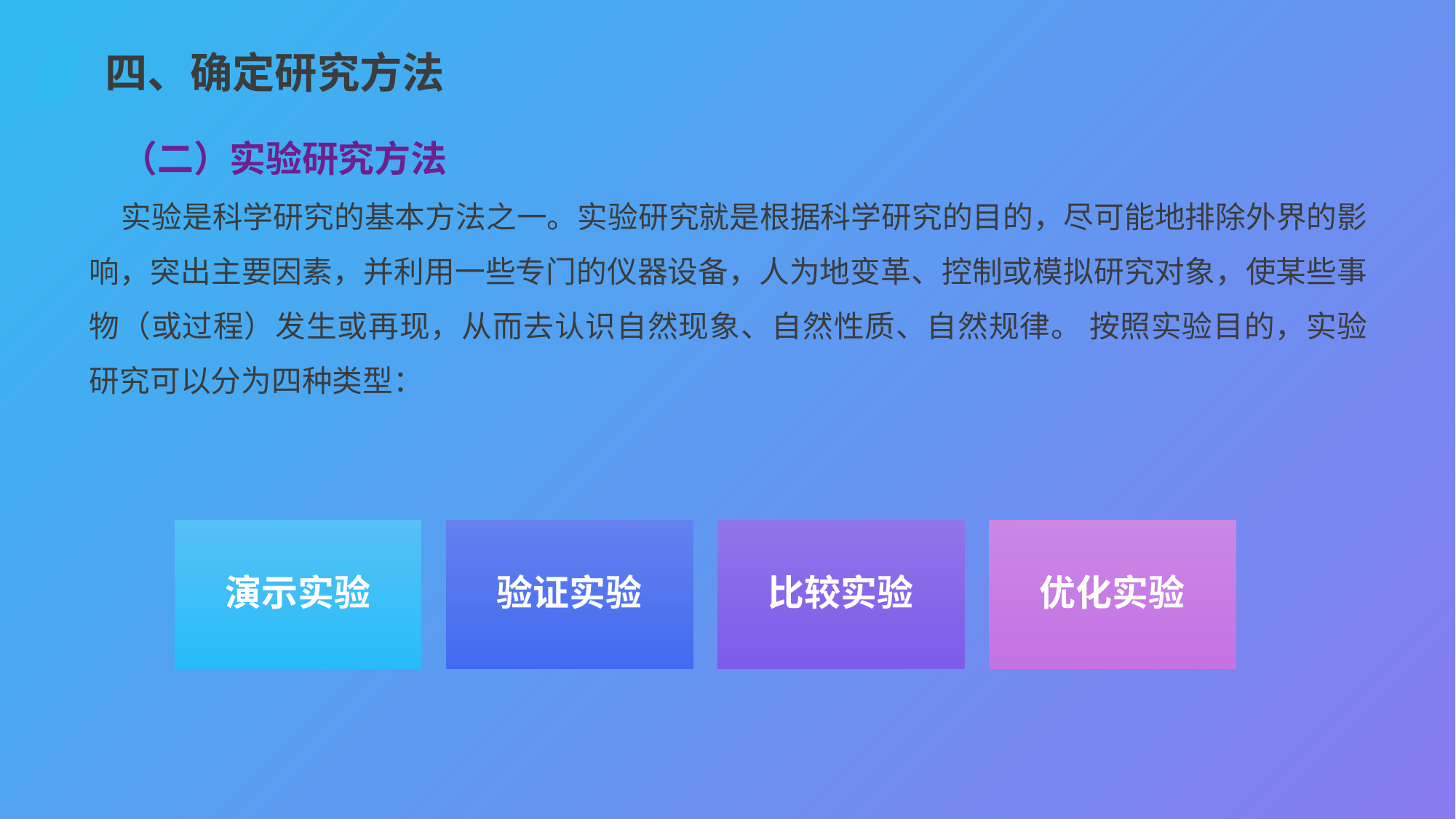

四、确定研究方法
（二）实验研究方法
实验是科学研究的基本方法之一。实验研究就是根据科学研究的目的，尽可能地排除外界的影响，突出主要因素，并利用一些专门的仪器设备，人为地变革、控制或模拟研究对象，使某些事物（或过程）发生或再现，从而去认识自然现象、自然性质、自然规律。 按照实验目的，实验研究可以分为四种类型：
演示实验
验证实验
比较实验
优化实验